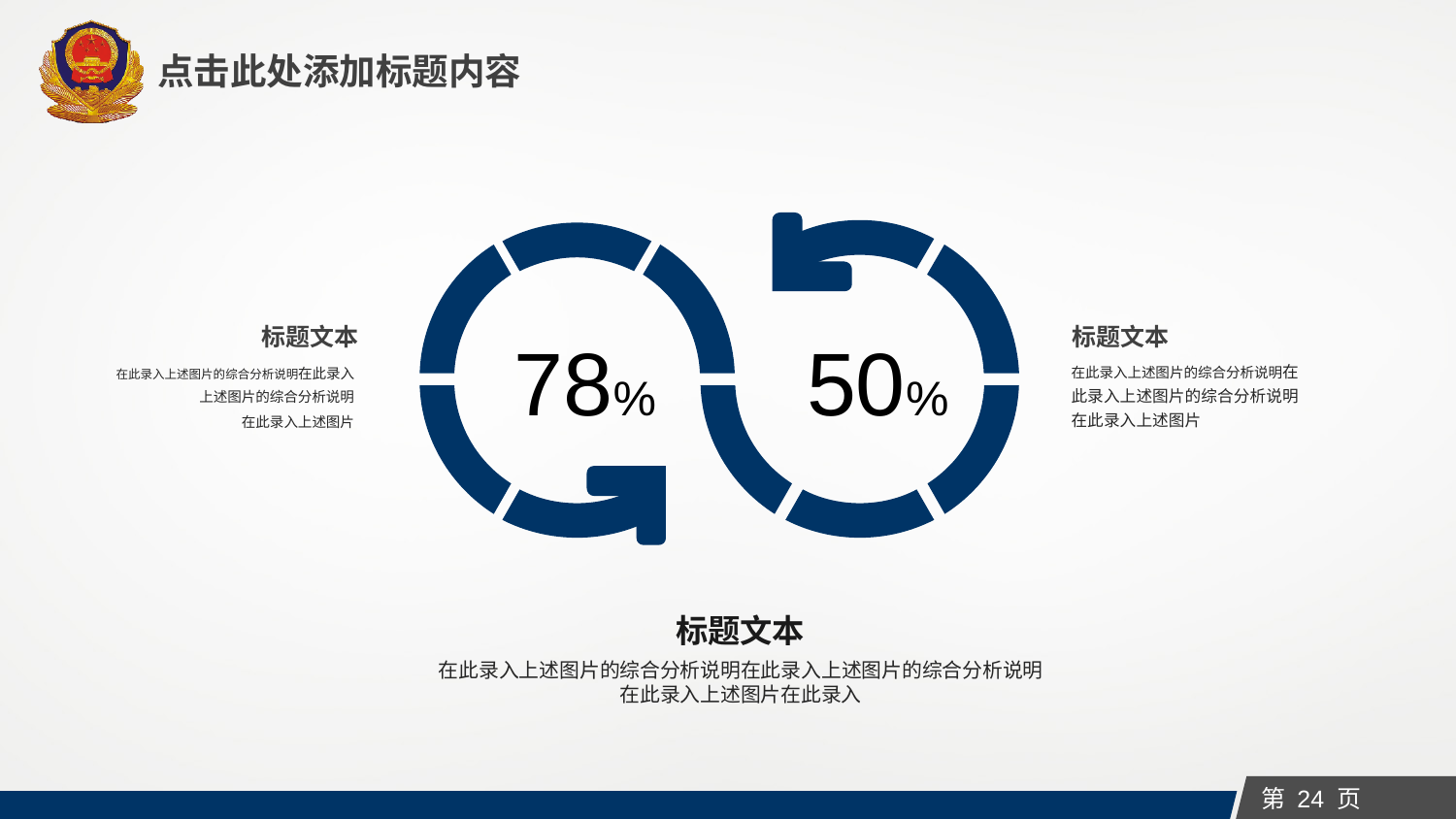

点击此处添加标题内容

标题文本
在此录入上述图片的综合分析说明在此录入上述图片的综合分析说明
在此录入上述图片
标题文本
在此录入上述图片的综合分析说明在此录入上述图片的综合分析说明
在此录入上述图片
78%
50%
标题文本
在此录入上述图片的综合分析说明在此录入上述图片的综合分析说明
在此录入上述图片在此录入